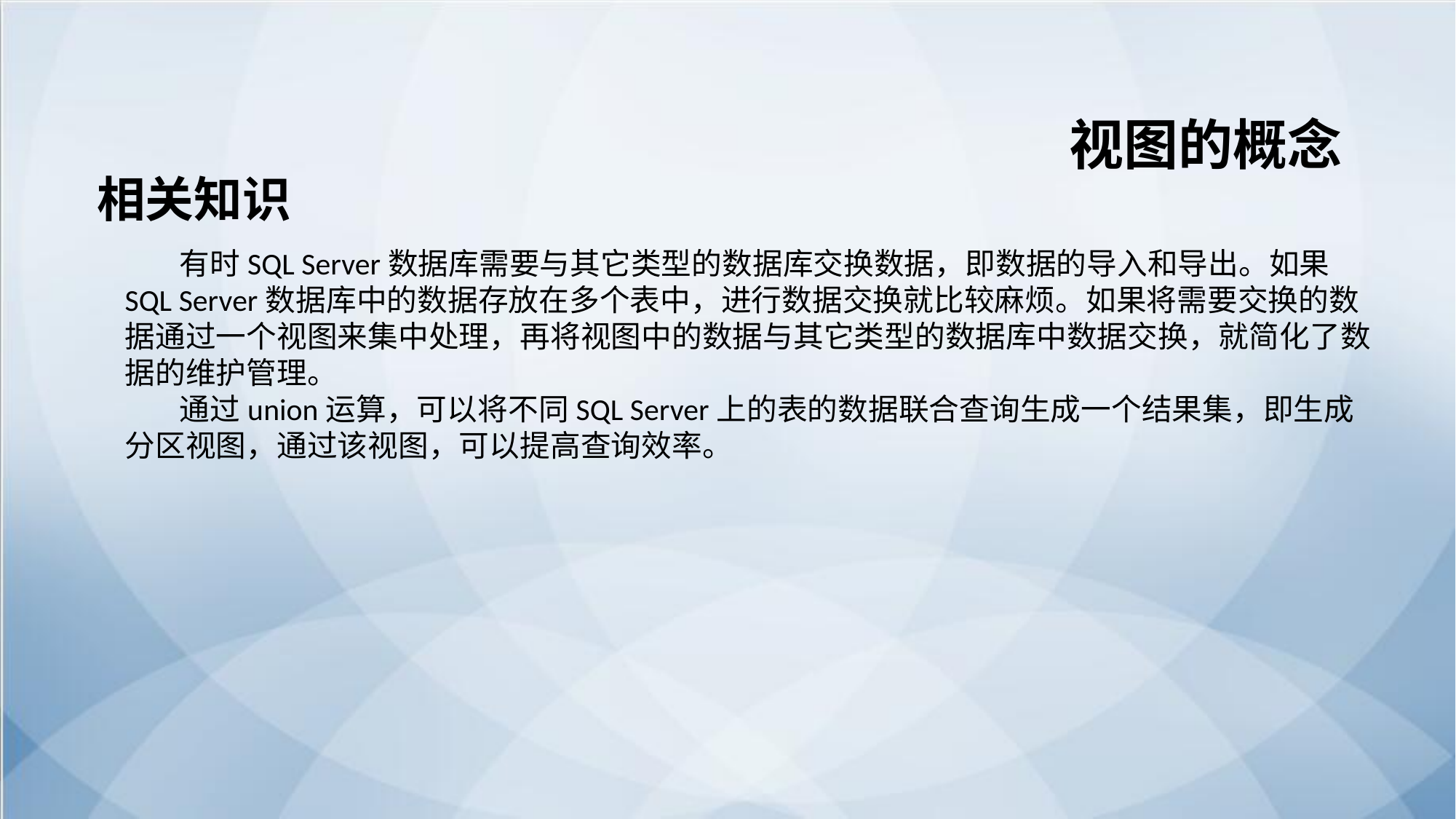

视图的概念
相关知识
有时SQL Server数据库需要与其它类型的数据库交换数据，即数据的导入和导出。如果SQL Server数据库中的数据存放在多个表中，进行数据交换就比较麻烦。如果将需要交换的数据通过一个视图来集中处理，再将视图中的数据与其它类型的数据库中数据交换，就简化了数据的维护管理。
通过union运算，可以将不同SQL Server上的表的数据联合查询生成一个结果集，即生成分区视图，通过该视图，可以提高查询效率。